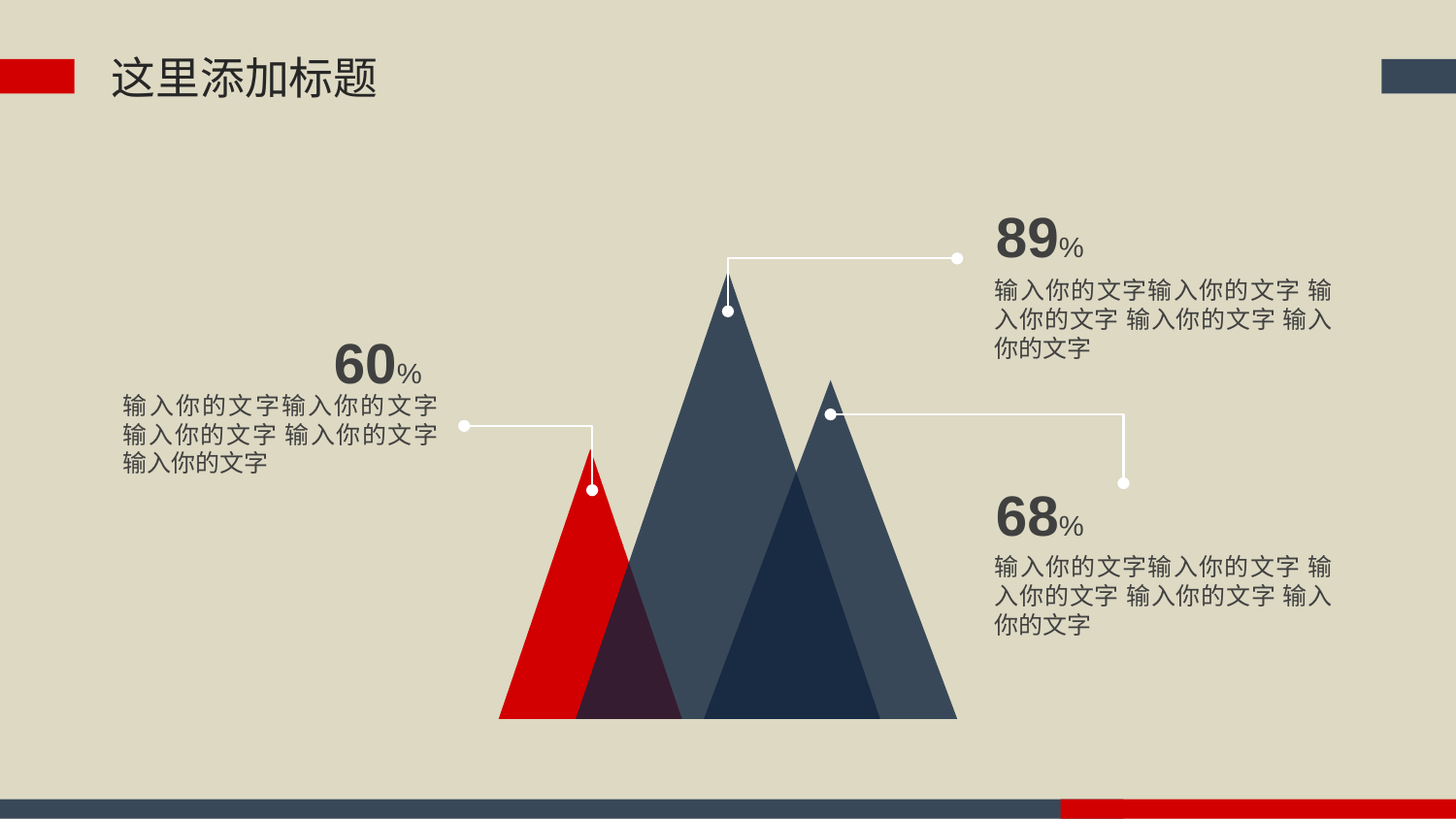

这里添加标题

89%

输入你的文字输入你的文字 输入你的文字 输入你的文字 输入你的文字

60%

输入你的文字输入你的文字 输入你的文字 输入你的文字 输入你的文字

68%
输入你的文字输入你的文字 输入你的文字 输入你的文字 输入你的文字